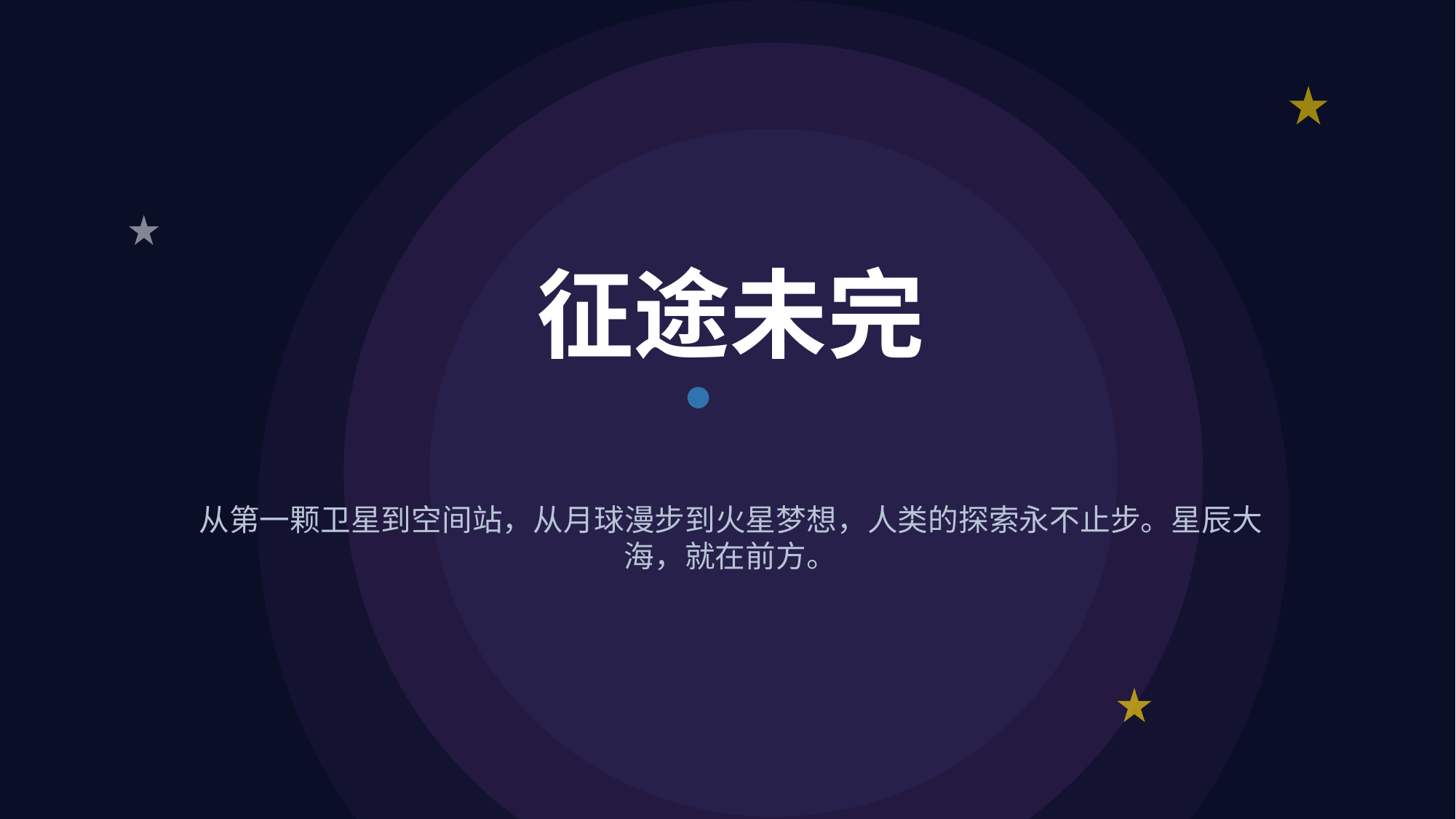

太空探索历程

从地球到星辰大海的伟大征程

征途未完

从第一颗卫星到空间站，从月球漫步到火星梦想，人类的探索永不止步。星辰大海，就在前方。